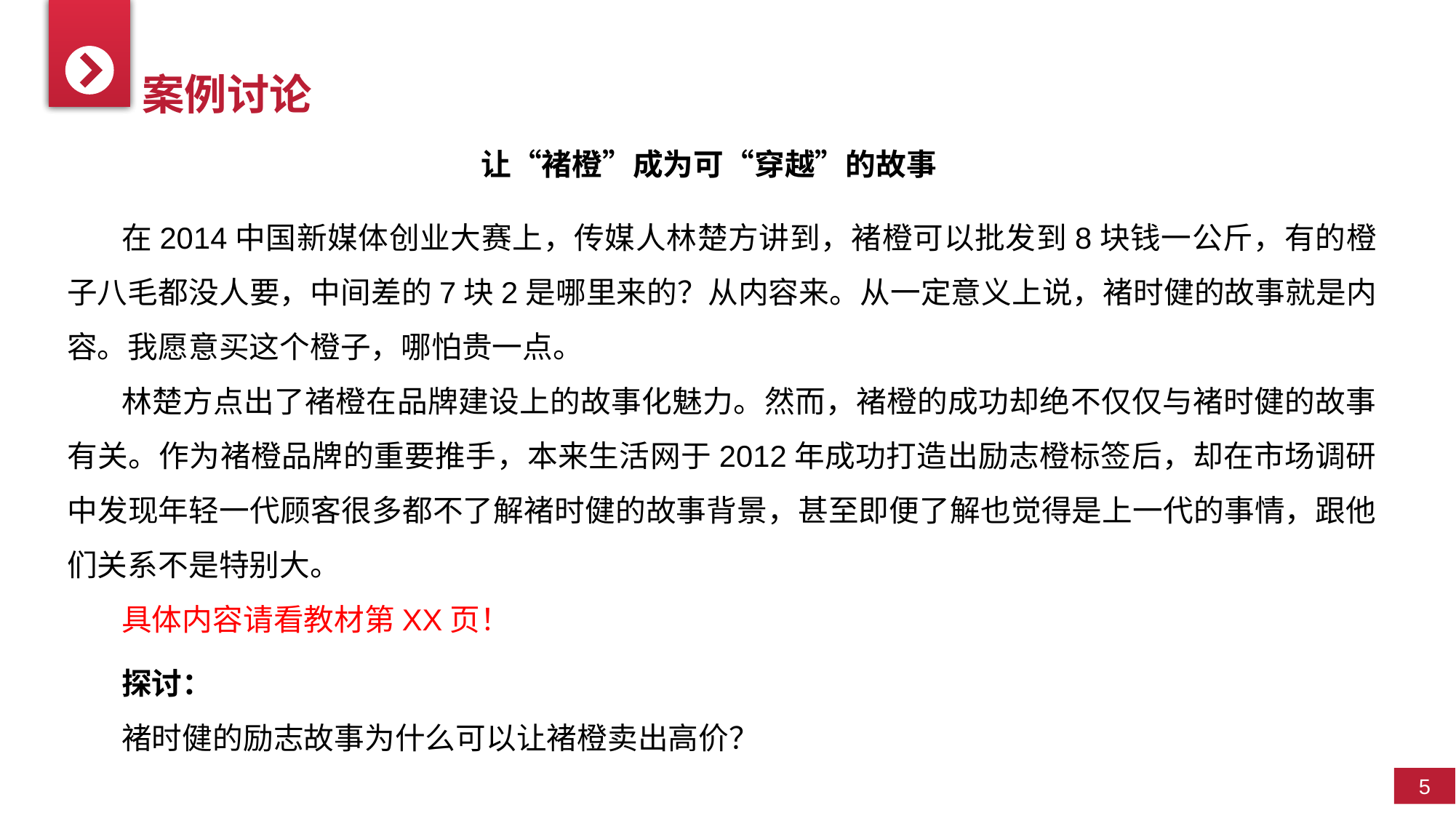

案例讨论

让“褚橙”成为可“穿越”的故事
在2014中国新媒体创业大赛上，传媒人林楚方讲到，褚橙可以批发到8块钱一公斤，有的橙子八毛都没人要，中间差的7块2是哪里来的？从内容来。从一定意义上说，褚时健的故事就是内容。我愿意买这个橙子，哪怕贵一点。
林楚方点出了褚橙在品牌建设上的故事化魅力。然而，褚橙的成功却绝不仅仅与褚时健的故事有关。作为褚橙品牌的重要推手，本来生活网于2012年成功打造出励志橙标签后，却在市场调研中发现年轻一代顾客很多都不了解褚时健的故事背景，甚至即便了解也觉得是上一代的事情，跟他们关系不是特别大。
具体内容请看教材第XX页！
探讨：
褚时健的励志故事为什么可以让褚橙卖出高价？